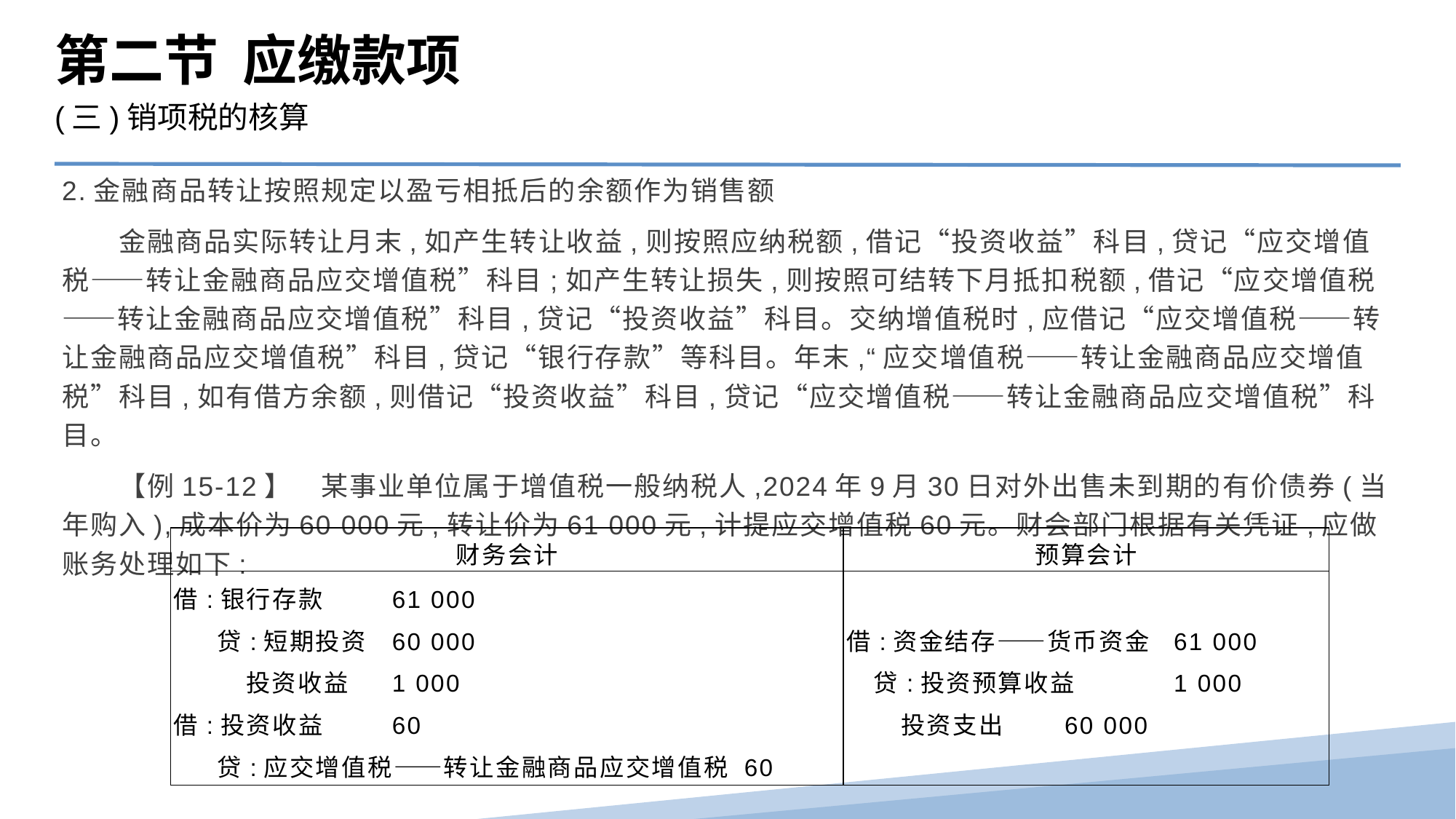

第二节  应缴款项
(三)销项税的核算
2.金融商品转让按照规定以盈亏相抵后的余额作为销售额
　　金融商品实际转让月末,如产生转让收益,则按照应纳税额,借记“投资收益”科目,贷记“应交增值税——转让金融商品应交增值税”科目;如产生转让损失,则按照可结转下月抵扣税额,借记“应交增值税——转让金融商品应交增值税”科目,贷记“投资收益”科目。交纳增值税时,应借记“应交增值税——转让金融商品应交增值税”科目,贷记“银行存款”等科目。年末,“应交增值税——转让金融商品应交增值税”科目,如有借方余额,则借记“投资收益”科目,贷记“应交增值税——转让金融商品应交增值税”科目。
　　【例15-12】　某事业单位属于增值税一般纳税人,2024年9月30日对外出售未到期的有价债券(当年购入),成本价为60 000元,转让价为61 000元,计提应交增值税60元。财会部门根据有关凭证,应做账务处理如下:
| 财务会计 | 预算会计 |
| --- | --- |
| 借:银行存款 61 000 贷:短期投资 60 000 投资收益 1 000 借:投资收益 60 贷:应交增值税——转让金融商品应交增值税 60 | 借:资金结存——货币资金 61 000 贷:投资预算收益 1 000 投资支出 60 000 |